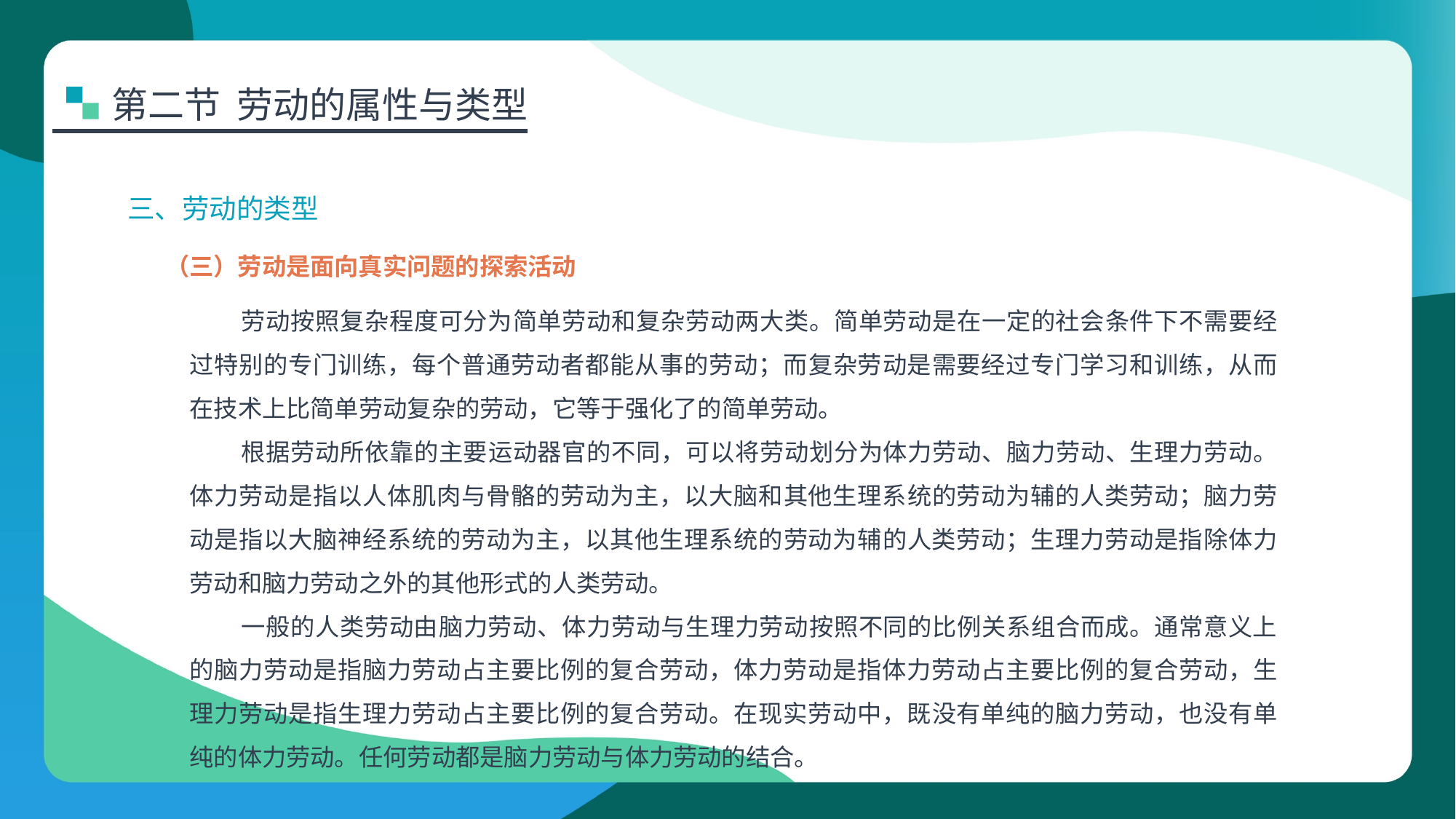

第二节  劳动的属性与类型

三、劳动的类型
（三）劳动是面向真实问题的探索活动
劳动按照复杂程度可分为简单劳动和复杂劳动两大类。简单劳动是在一定的社会条件下不需要经过特别的专门训练，每个普通劳动者都能从事的劳动；而复杂劳动是需要经过专门学习和训练，从而在技术上比简单劳动复杂的劳动，它等于强化了的简单劳动。
根据劳动所依靠的主要运动器官的不同，可以将劳动划分为体力劳动、脑力劳动、生理力劳动。体力劳动是指以人体肌肉与骨骼的劳动为主，以大脑和其他生理系统的劳动为辅的人类劳动；脑力劳动是指以大脑神经系统的劳动为主，以其他生理系统的劳动为辅的人类劳动；生理力劳动是指除体力劳动和脑力劳动之外的其他形式的人类劳动。
一般的人类劳动由脑力劳动、体力劳动与生理力劳动按照不同的比例关系组合而成。通常意义上的脑力劳动是指脑力劳动占主要比例的复合劳动，体力劳动是指体力劳动占主要比例的复合劳动，生理力劳动是指生理力劳动占主要比例的复合劳动。在现实劳动中，既没有单纯的脑力劳动，也没有单纯的体力劳动。任何劳动都是脑力劳动与体力劳动的结合。